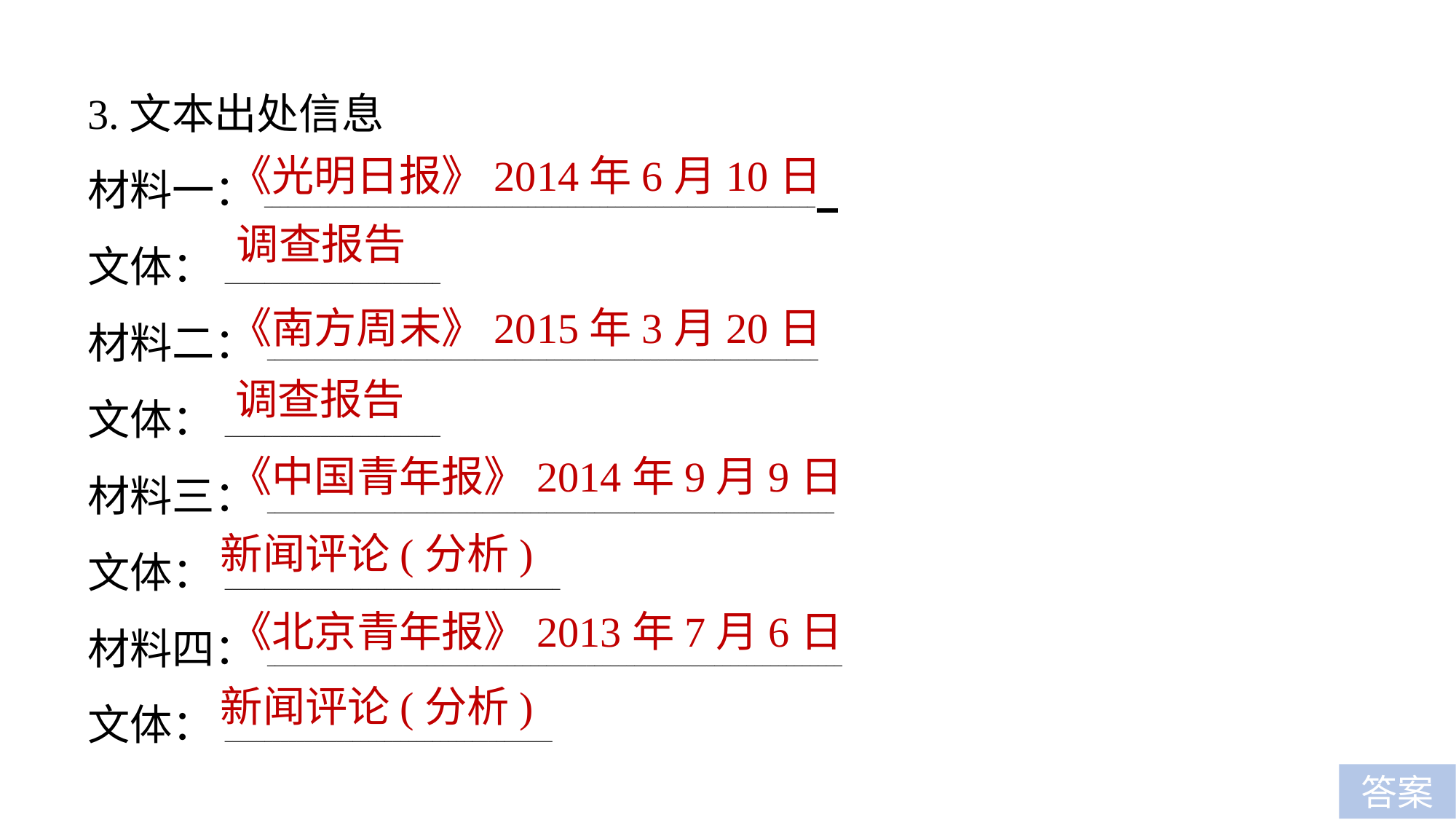

3.文本出处信息
材料一： _____________________________________________________________________
文体：___________________________
材料二：_____________________________________________________________________
文体：___________________________
材料三：_______________________________________________________________________
文体：__________________________________________
材料四：________________________________________________________________________
文体：_________________________________________
《光明日报》2014年6月10日
调查报告
《南方周末》2015年3月20日
调查报告
《中国青年报》2014年9月9日
新闻评论(分析)
《北京青年报》2013年7月6日
新闻评论(分析)
答案